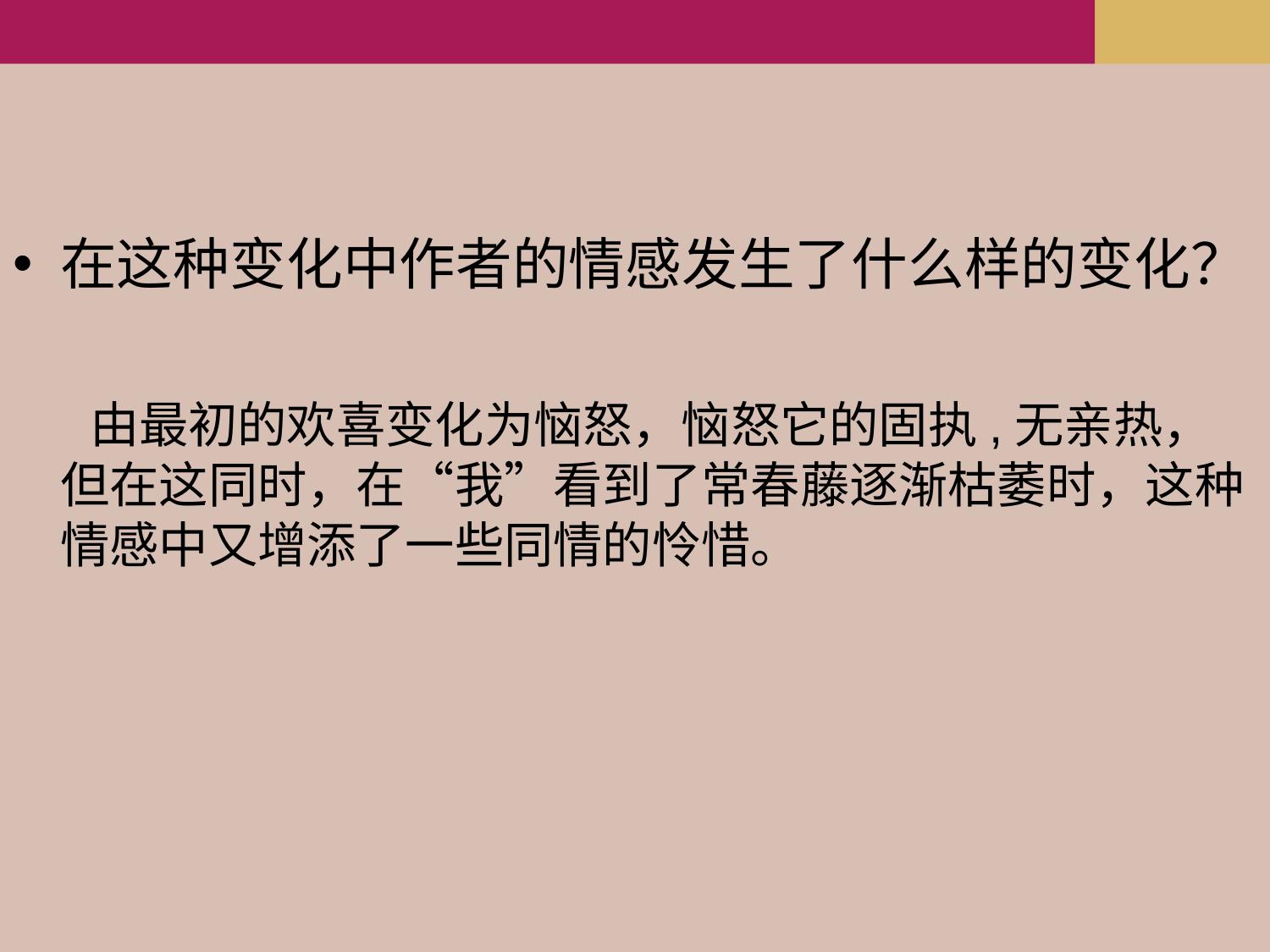

在这种变化中作者的情感发生了什么样的变化？

     由最初的欢喜变化为恼怒，恼怒它的固执,无亲热，但在这同时，在“我”看到了常春藤逐渐枯萎时，这种情感中又增添了一些同情的怜惜。